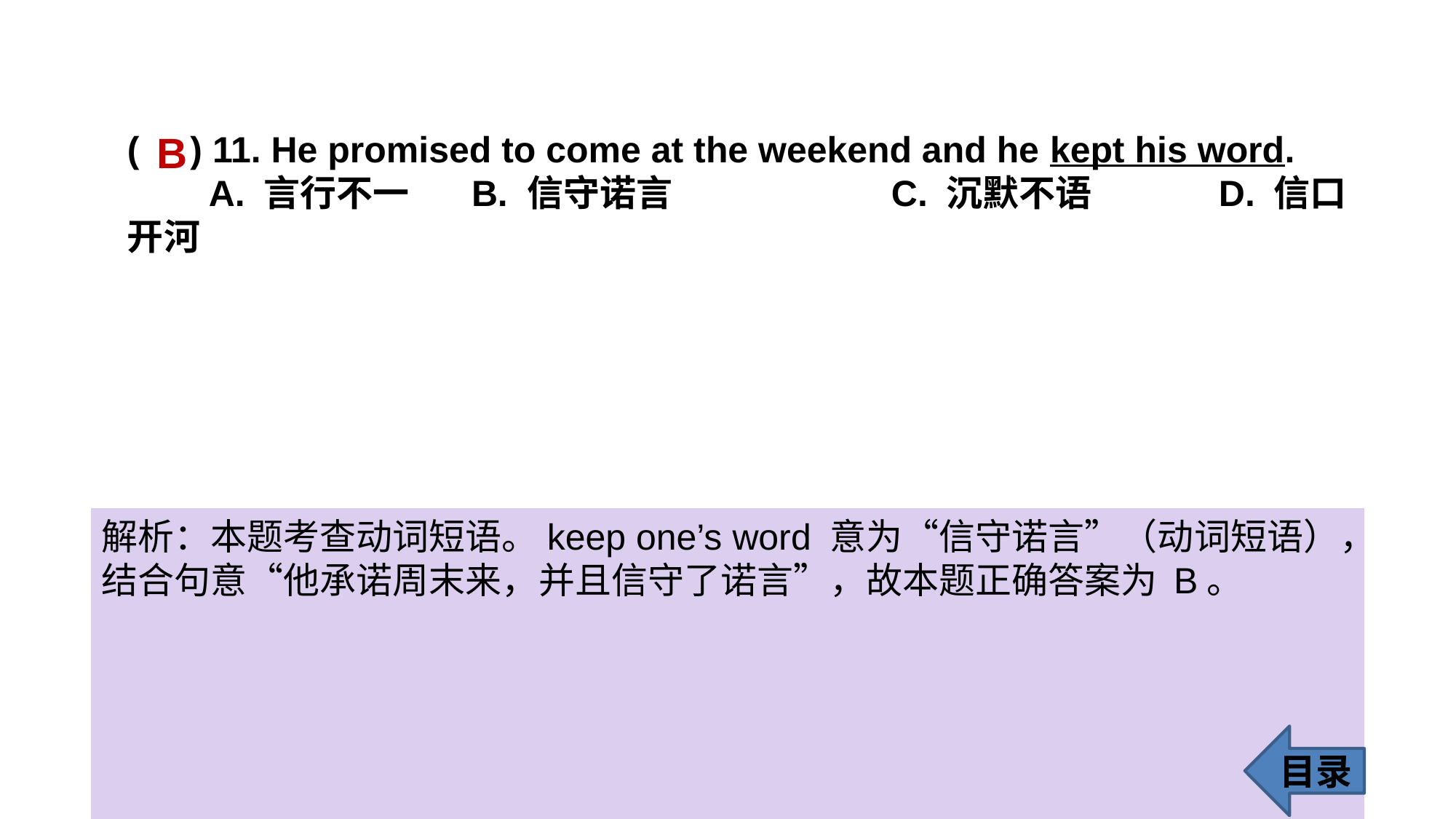

B
(     ) 11. He promised to come at the weekend and he kept his word.
        A. 言行不一	 B. 信守诺言 		C. 沉默不语 		D. 信口开河

解析：本题考查动词短语。keep one’s word 意为“信守诺言”（动词短语），结合句意“他承诺周末来，并且信守了诺言”，故本题正确答案为 B。
目录
15